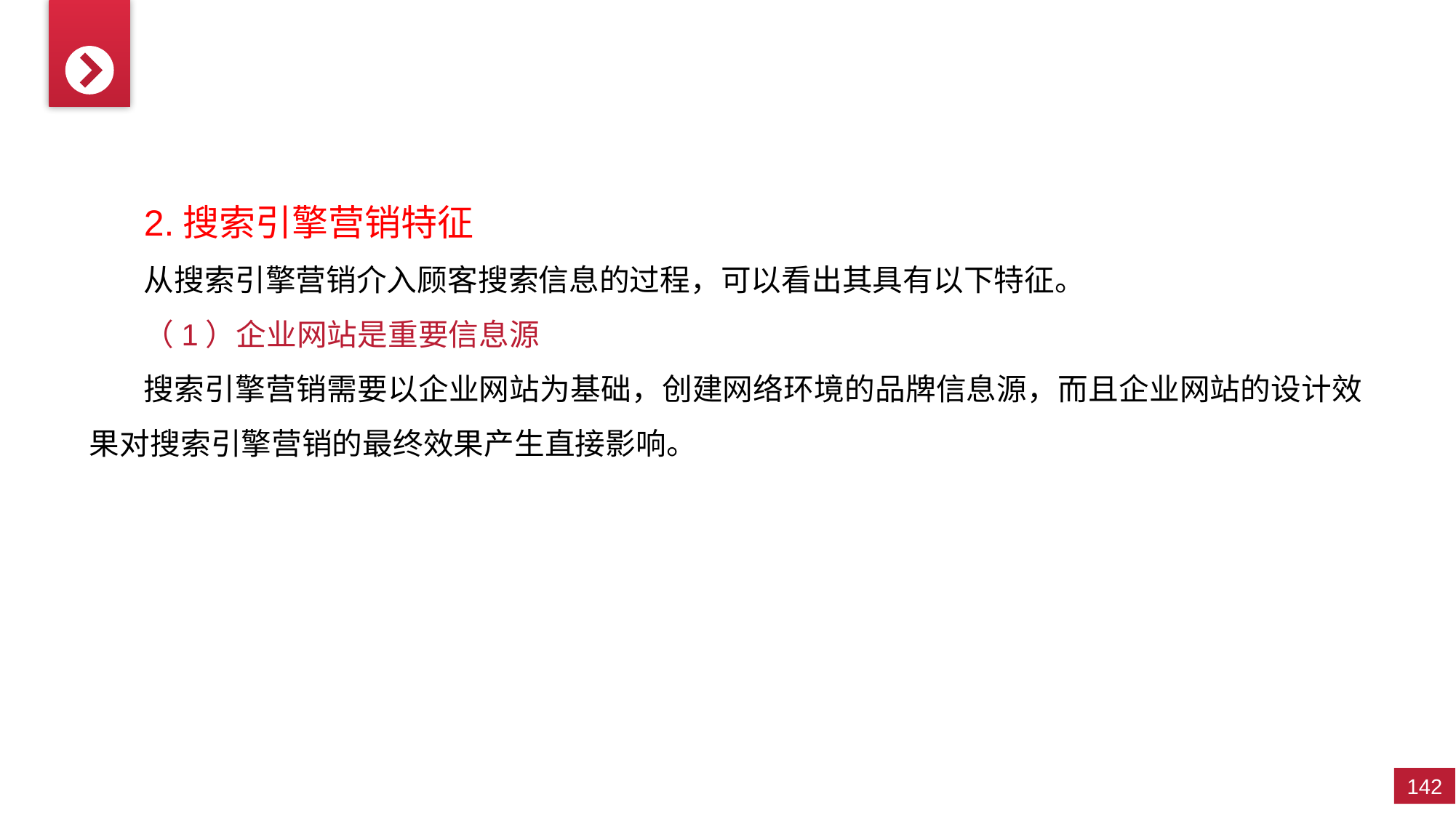

2.搜索引擎营销特征
从搜索引擎营销介入顾客搜索信息的过程，可以看出其具有以下特征。
（1）企业网站是重要信息源
搜索引擎营销需要以企业网站为基础，创建网络环境的品牌信息源，而且企业网站的设计效果对搜索引擎营销的最终效果产生直接影响。